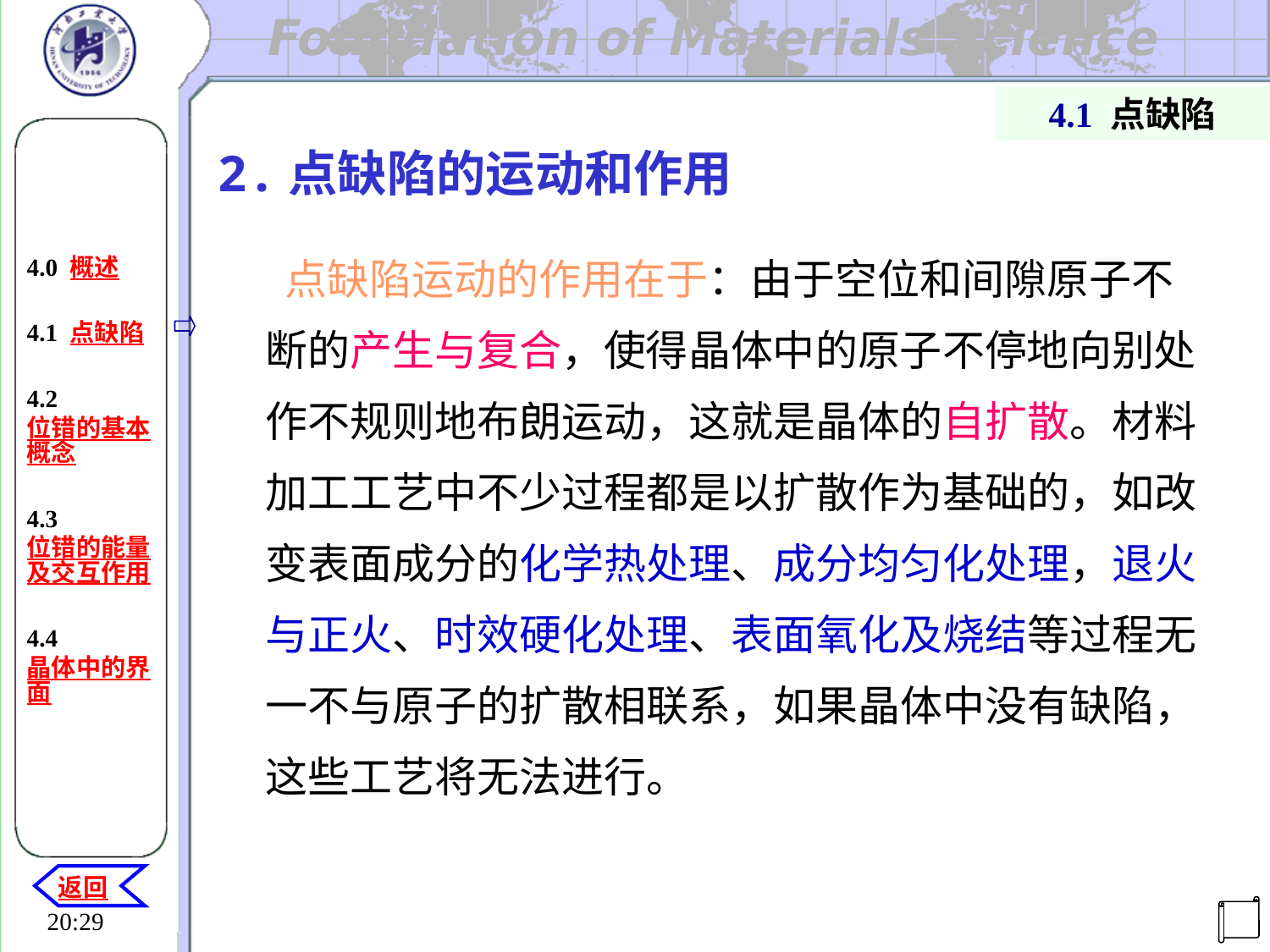

4.1 点缺陷
2.点缺陷的运动和作用

4.0 概述

4.1 点缺陷

4.2 位错的基本概念

4.3 位错的能量及交互作用

4.4晶体中的界面

      点缺陷运动的作用在于：由于空位和间隙原子不断的产生与复合，使得晶体中的原子不停地向别处作不规则地布朗运动，这就是晶体的自扩散。材料加工工艺中不少过程都是以扩散作为基础的，如改变表面成分的化学热处理、成分均匀化处理，退火与正火、时效硬化处理、表面氧化及烧结等过程无一不与原子的扩散相联系，如果晶体中没有缺陷，这些工艺将无法进行。

返回
机电工程学院

20:29